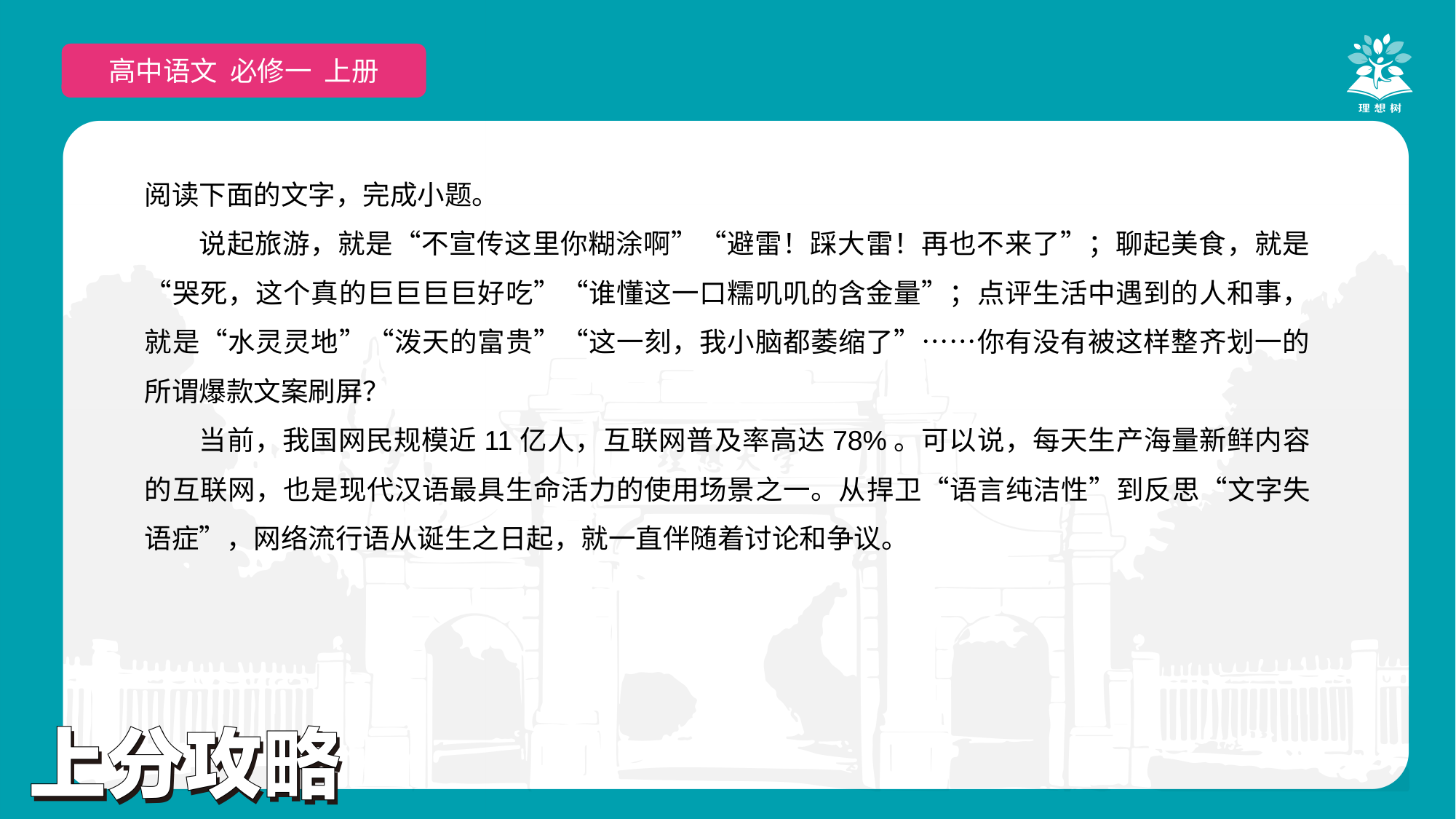

高中语文  选择性必修上
高中语文  必修一  上册
阅读下面的文字，完成小题。
说起旅游，就是“不宣传这里你糊涂啊”“避雷！踩大雷！再也不来了”；聊起美食，就是“哭死，这个真的巨巨巨巨好吃”“谁懂这一口糯叽叽的含金量”；点评生活中遇到的人和事，就是“水灵灵地”“泼天的富贵”“这一刻，我小脑都萎缩了”……你有没有被这样整齐划一的所谓爆款文案刷屏？
当前，我国网民规模近11亿人，互联网普及率高达78%。可以说，每天生产海量新鲜内容的互联网，也是现代汉语最具生命活力的使用场景之一。从捍卫“语言纯洁性”到反思“文字失语症”，网络流行语从诞生之日起，就一直伴随着讨论和争议。